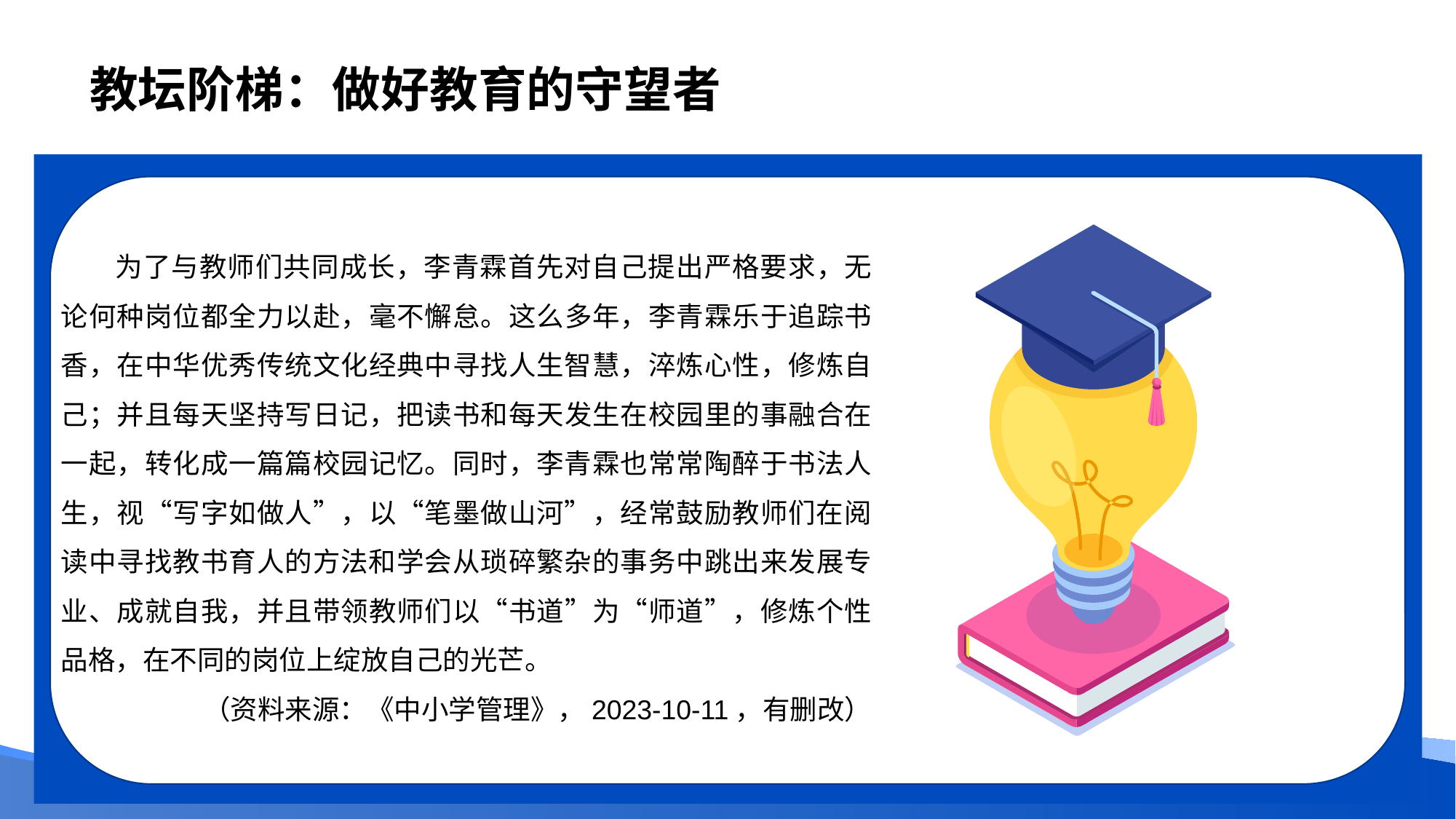

# 教坛阶梯：做好教育的守望者

为了与教师们共同成长，李青霖首先对自己提出严格要求，无论何种岗位都全力以赴，毫不懈怠。这么多年，李青霖乐于追踪书香，在中华优秀传统文化经典中寻找人生智慧，淬炼心性，修炼自己；并且每天坚持写日记，把读书和每天发生在校园里的事融合在一起，转化成一篇篇校园记忆。同时，李青霖也常常陶醉于书法人生，视“写字如做人”，以“笔墨做山河”，经常鼓励教师们在阅读中寻找教书育人的方法和学会从琐碎繁杂的事务中跳出来发展专业、成就自我，并且带领教师们以“书道”为“师道”，修炼个性品格，在不同的岗位上绽放自己的光芒。
（资料来源：《中小学管理》，2023-10-11，有删改）